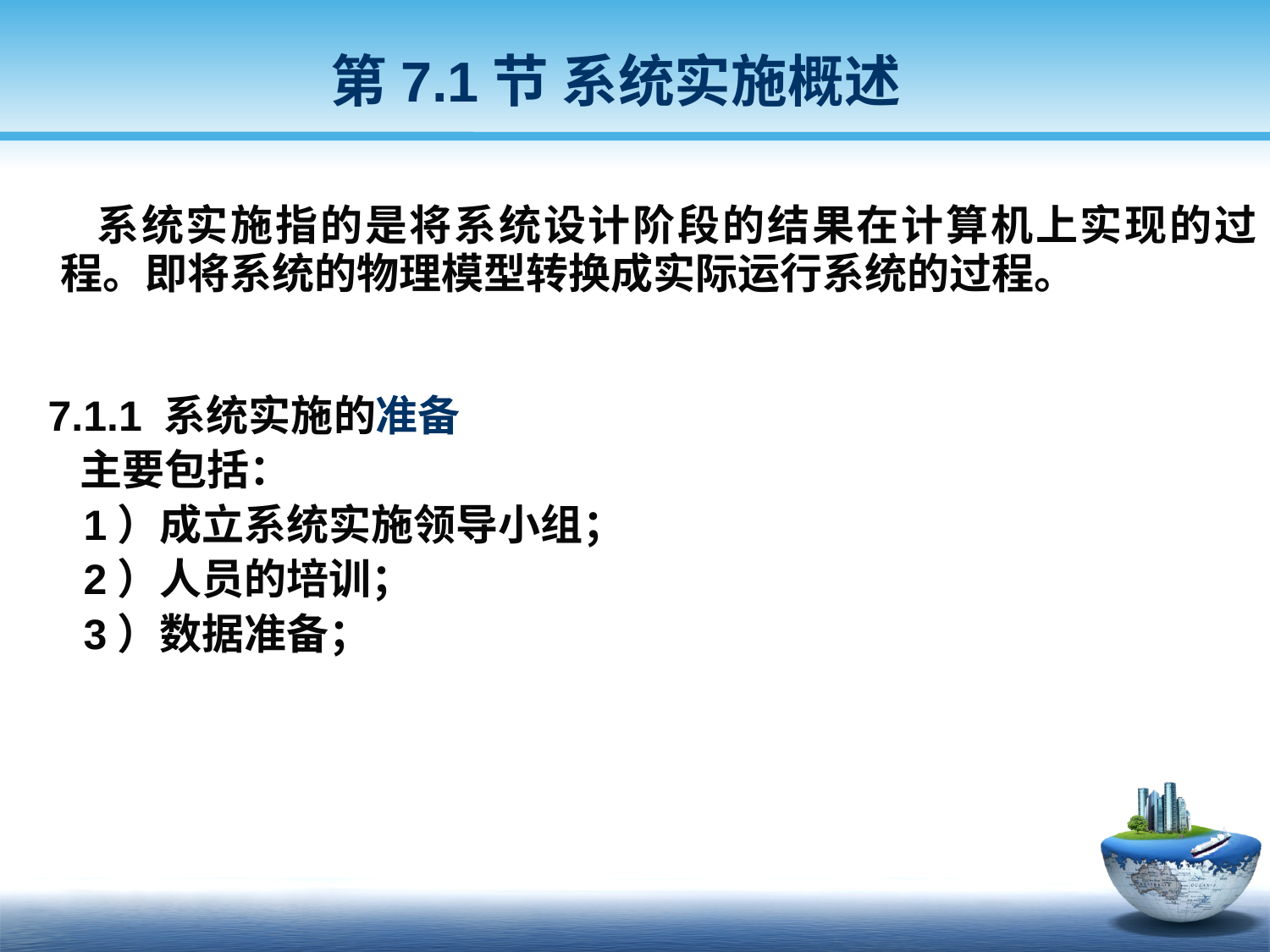

第7.1节 系统实施概述

      系统实施指的是将系统设计阶段的结果在计算机上实现的过程。即将系统的物理模型转换成实际运行系统的过程。

   7.1.1 系统实施的准备
      主要包括：
      1）成立系统实施领导小组；
      2）人员的培训；
      3）数据准备；